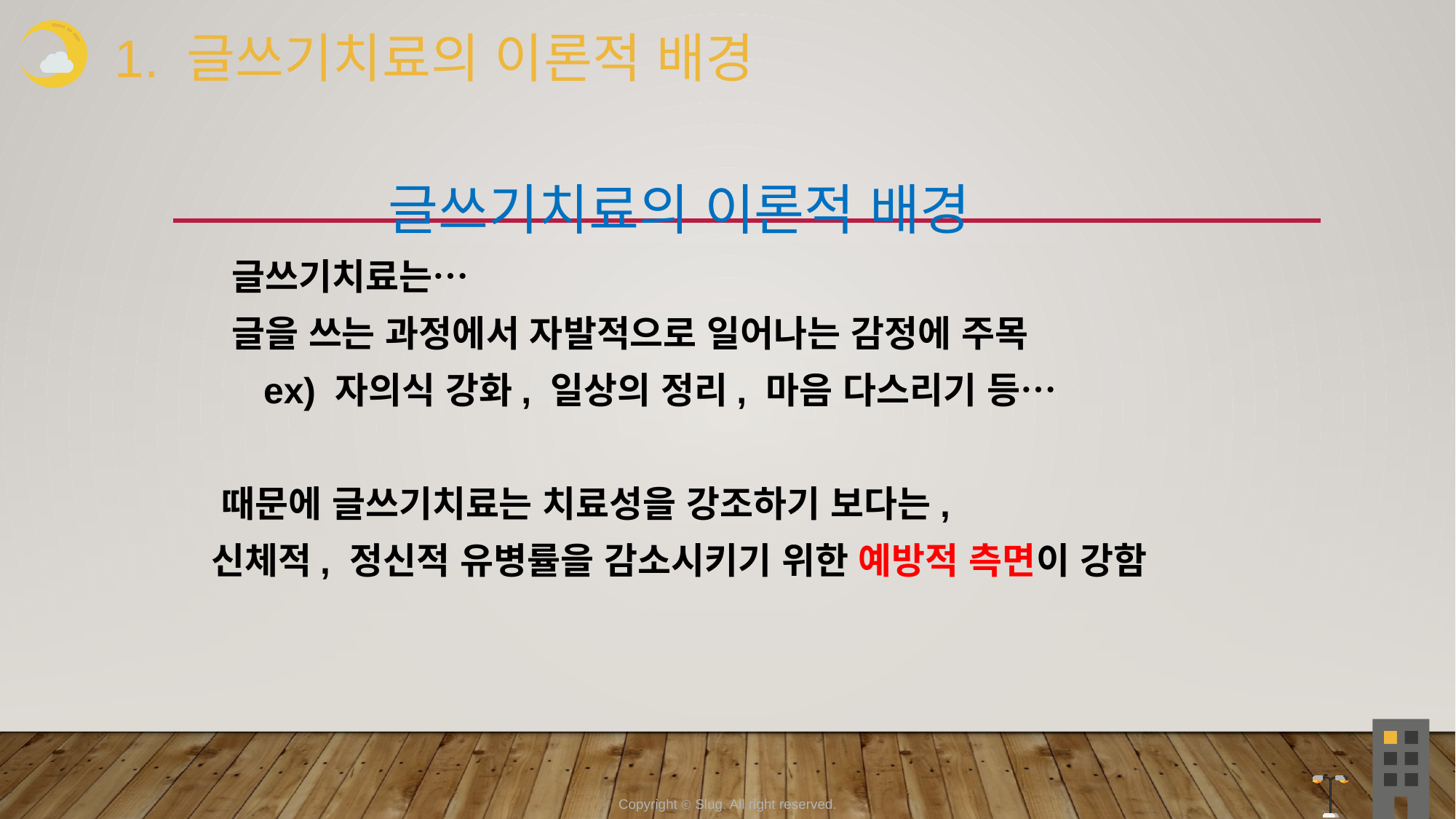

1. 글쓰기치료의 이론적 배경

               글쓰기치료의 이론적 배경
   글쓰기치료는…
   글을 쓰는 과정에서 자발적으로 일어나는 감정에 주목
       ex) 자의식 강화, 일상의 정리, 마음 다스리기 등…

  때문에 글쓰기치료는 치료성을 강조하기 보다는,
 신체적, 정신적 유병률을 감소시키기 위한 예방적 측면이 강함

Copyright ⓒ Slug. All right reserved.